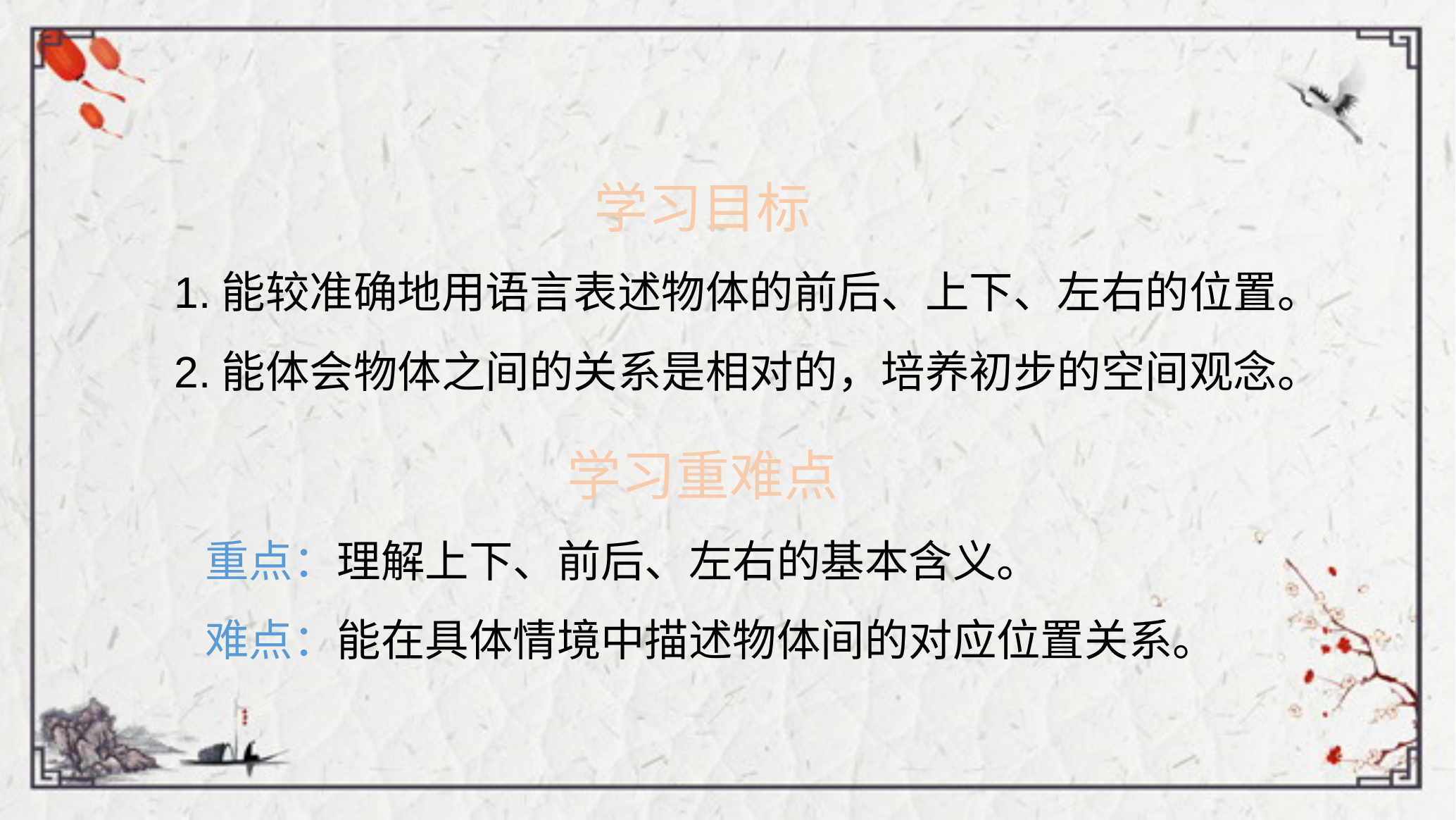

学习目标
1.能较准确地用语言表述物体的前后、上下、左右的位置。
2.能体会物体之间的关系是相对的，培养初步的空间观念。
学习重难点
重点：理解上下、前后、左右的基本含义。
难点：能在具体情境中描述物体间的对应位置关系。